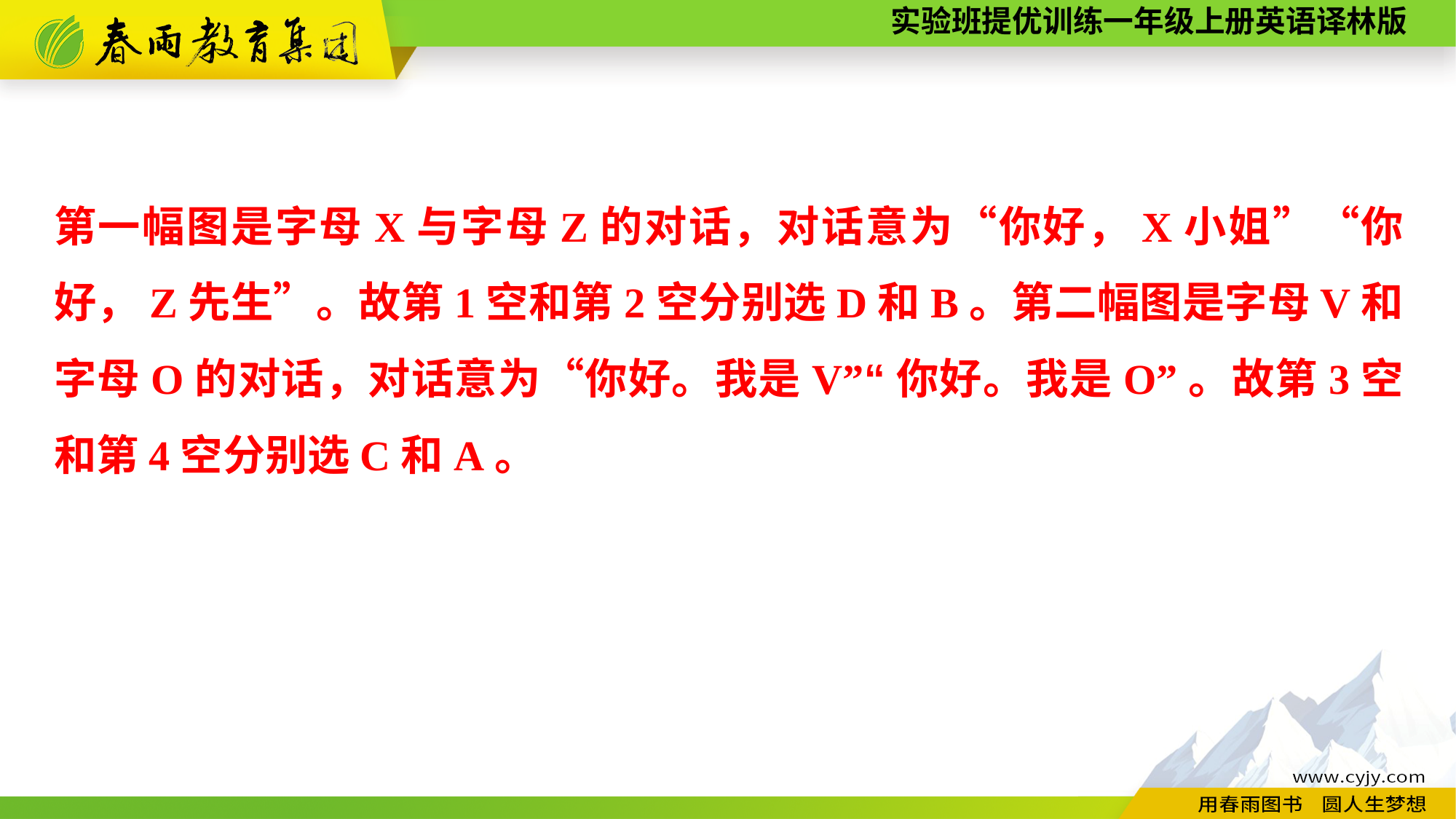

第一幅图是字母X与字母Z的对话，对话意为“你好，X小姐”“你好，Z先生”。故第1空和第2空分别选D和B。第二幅图是字母V和字母O的对话，对话意为“你好。我是V”“你好。我是O”。故第3空和第4空分别选C和A。